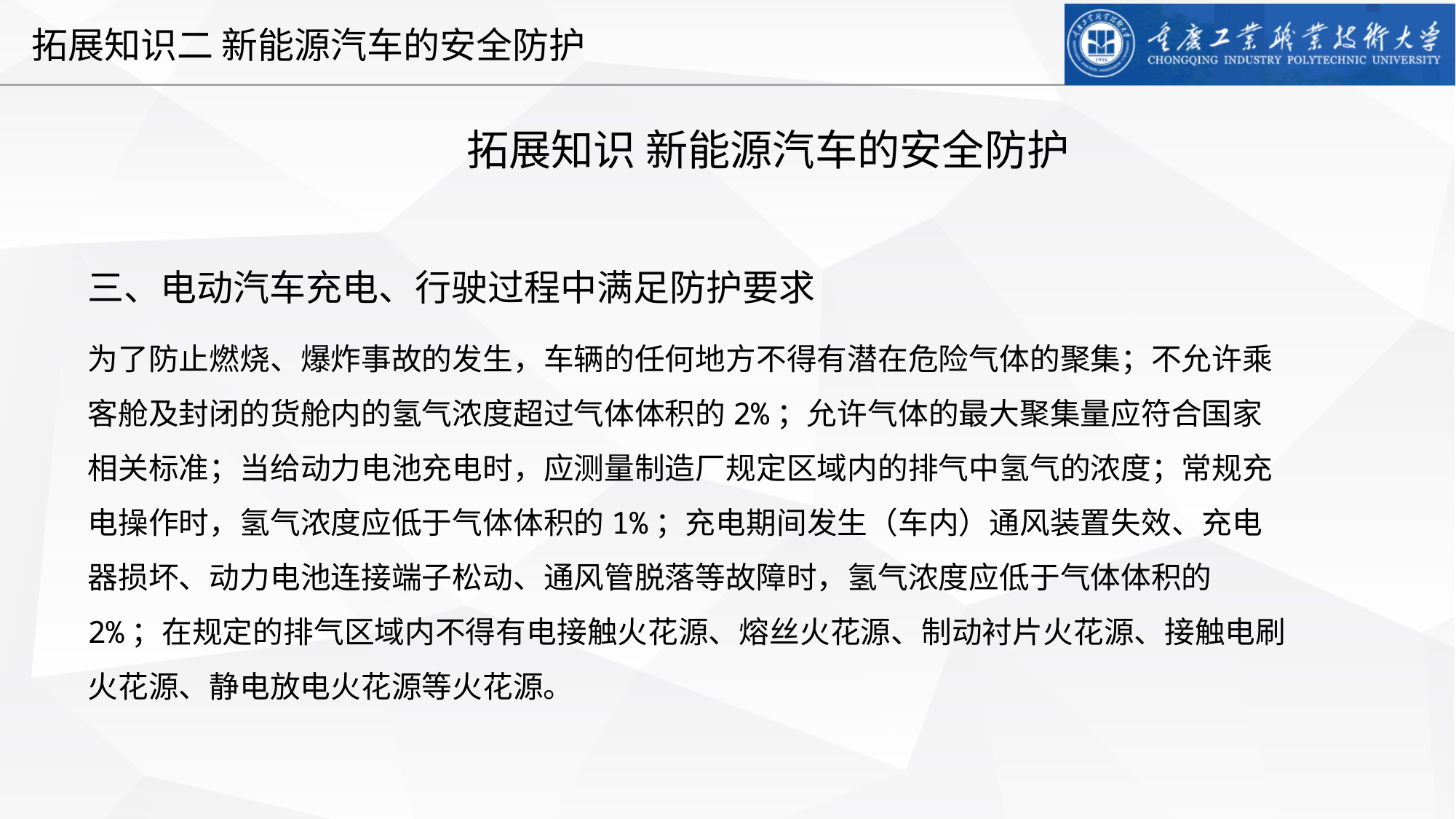

拓展知识 新能源汽车的安全防护
三、电动汽车充电、行驶过程中满足防护要求
为了防止燃烧、爆炸事故的发生，车辆的任何地方不得有潜在危险气体的聚集；不允许乘客舱及封闭的货舱内的氢气浓度超过气体体积的2%；允许气体的最大聚集量应符合国家相关标准；当给动力电池充电时，应测量制造厂规定区域内的排气中氢气的浓度；常规充电操作时，氢气浓度应低于气体体积的1%；充电期间发生（车内）通风装置失效、充电器损坏、动力电池连接端子松动、通风管脱落等故障时，氢气浓度应低于气体体积的2%；在规定的排气区域内不得有电接触火花源、熔丝火花源、制动衬片火花源、接触电刷火花源、静电放电火花源等火花源。